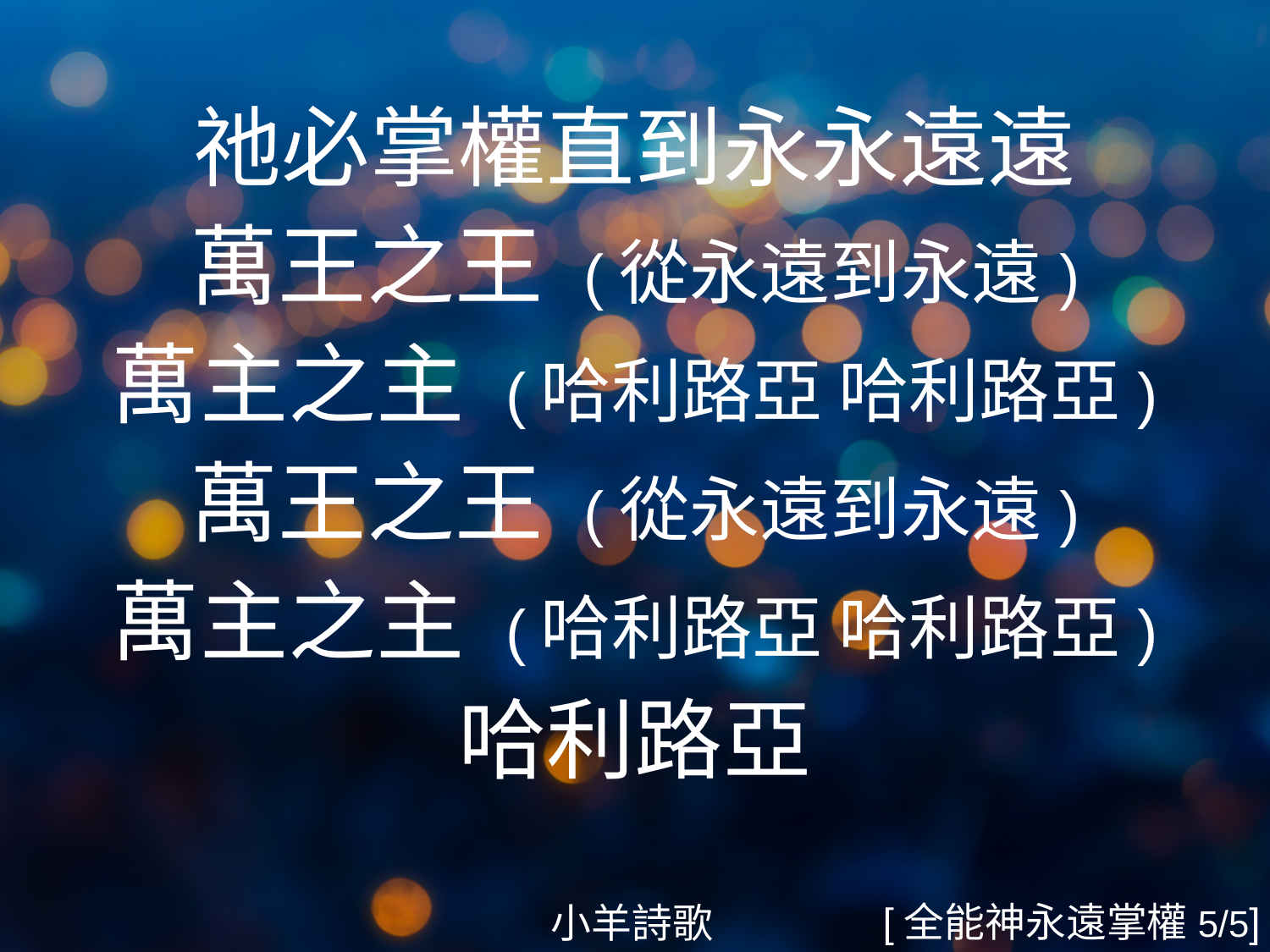

祂必掌權直到永永遠遠

萬王之王 (從永遠到永遠)

萬主之主 (哈利路亞 哈利路亞)

萬王之王 (從永遠到永遠)

萬主之主 (哈利路亞 哈利路亞)

哈利路亞
#

[全能神永遠掌權5/5]
小羊詩歌